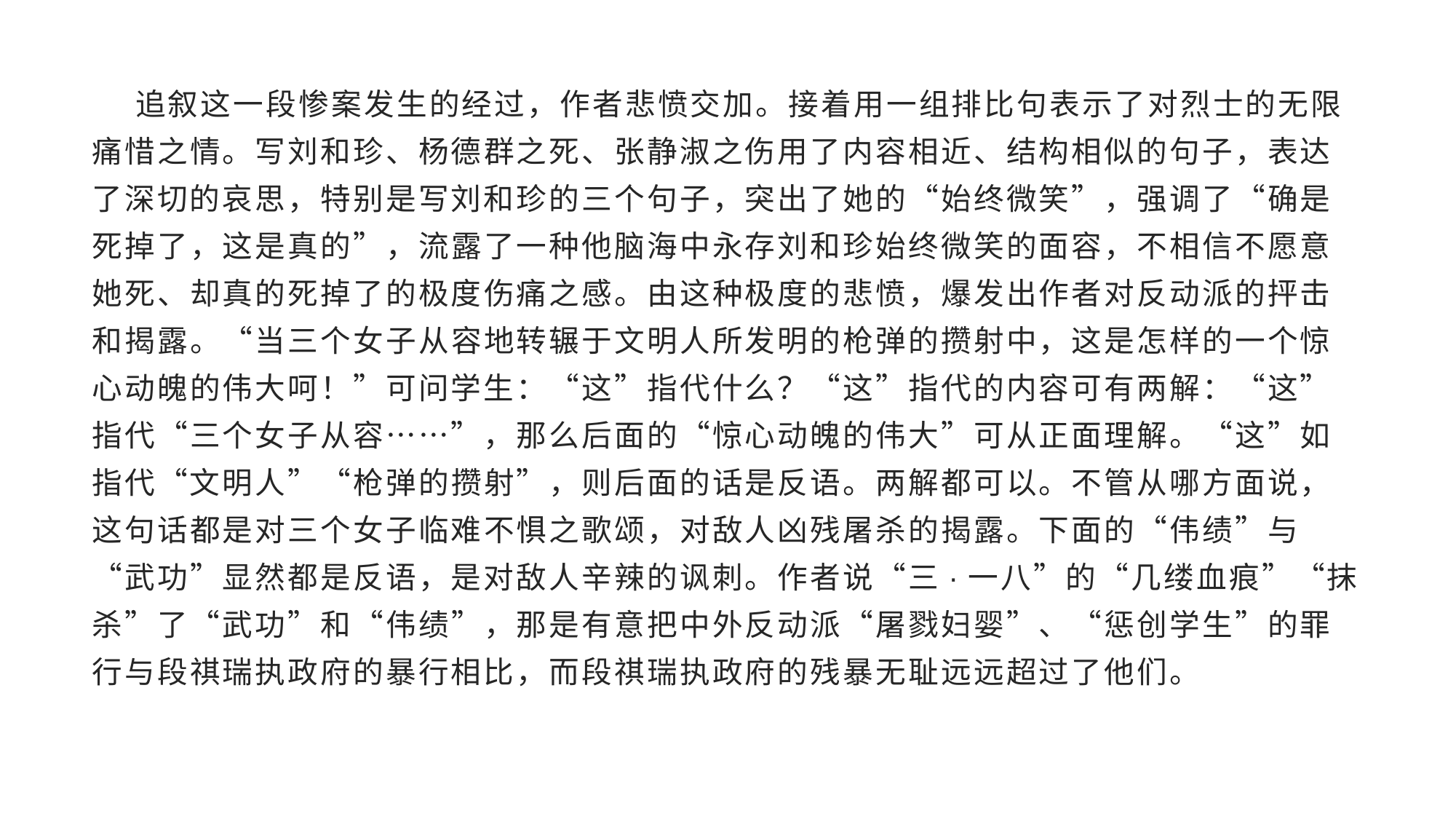

追叙这一段惨案发生的经过，作者悲愤交加。接着用一组排比句表示了对烈士的无限痛惜之情。写刘和珍、杨德群之死、张静淑之伤用了内容相近、结构相似的句子，表达了深切的哀思，特别是写刘和珍的三个句子，突出了她的“始终微笑”，强调了“确是死掉了，这是真的”，流露了一种他脑海中永存刘和珍始终微笑的面容，不相信不愿意她死、却真的死掉了的极度伤痛之感。由这种极度的悲愤，爆发出作者对反动派的抨击和揭露。“当三个女子从容地转辗于文明人所发明的枪弹的攒射中，这是怎样的一个惊心动魄的伟大呵！”可问学生：“这”指代什么？“这”指代的内容可有两解：“这”指代“三个女子从容……”，那么后面的“惊心动魄的伟大”可从正面理解。“这”如指代“文明人”“枪弹的攒射”，则后面的话是反语。两解都可以。不管从哪方面说，这句话都是对三个女子临难不惧之歌颂，对敌人凶残屠杀的揭露。下面的“伟绩”与“武功”显然都是反语，是对敌人辛辣的讽刺。作者说“三·一八”的“几缕血痕”“抹杀”了“武功”和“伟绩”，那是有意把中外反动派“屠戮妇婴”、“惩创学生”的罪行与段祺瑞执政府的暴行相比，而段祺瑞执政府的残暴无耻远远超过了他们。